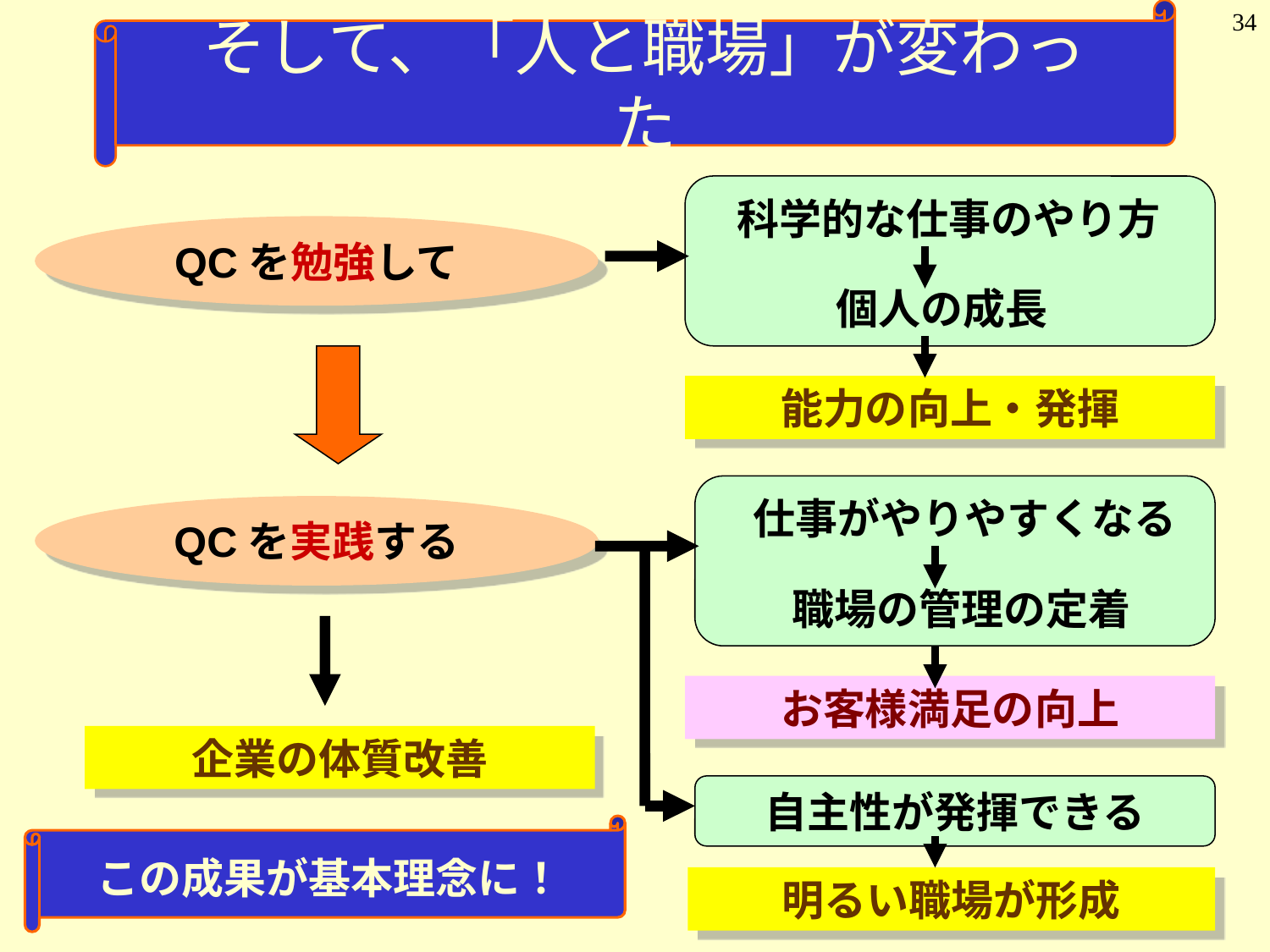

34

そして、「人と職場」が変わった

科学的な仕事のやり方

個人の成長
QCを勉強して

QCを実践する

能力の向上・発揮

仕事がやりやすくなる

職場の管理の定着

自主性が発揮できる

企業の体質改善

お客様満足の向上

この成果が基本理念に！

明るい職場が形成